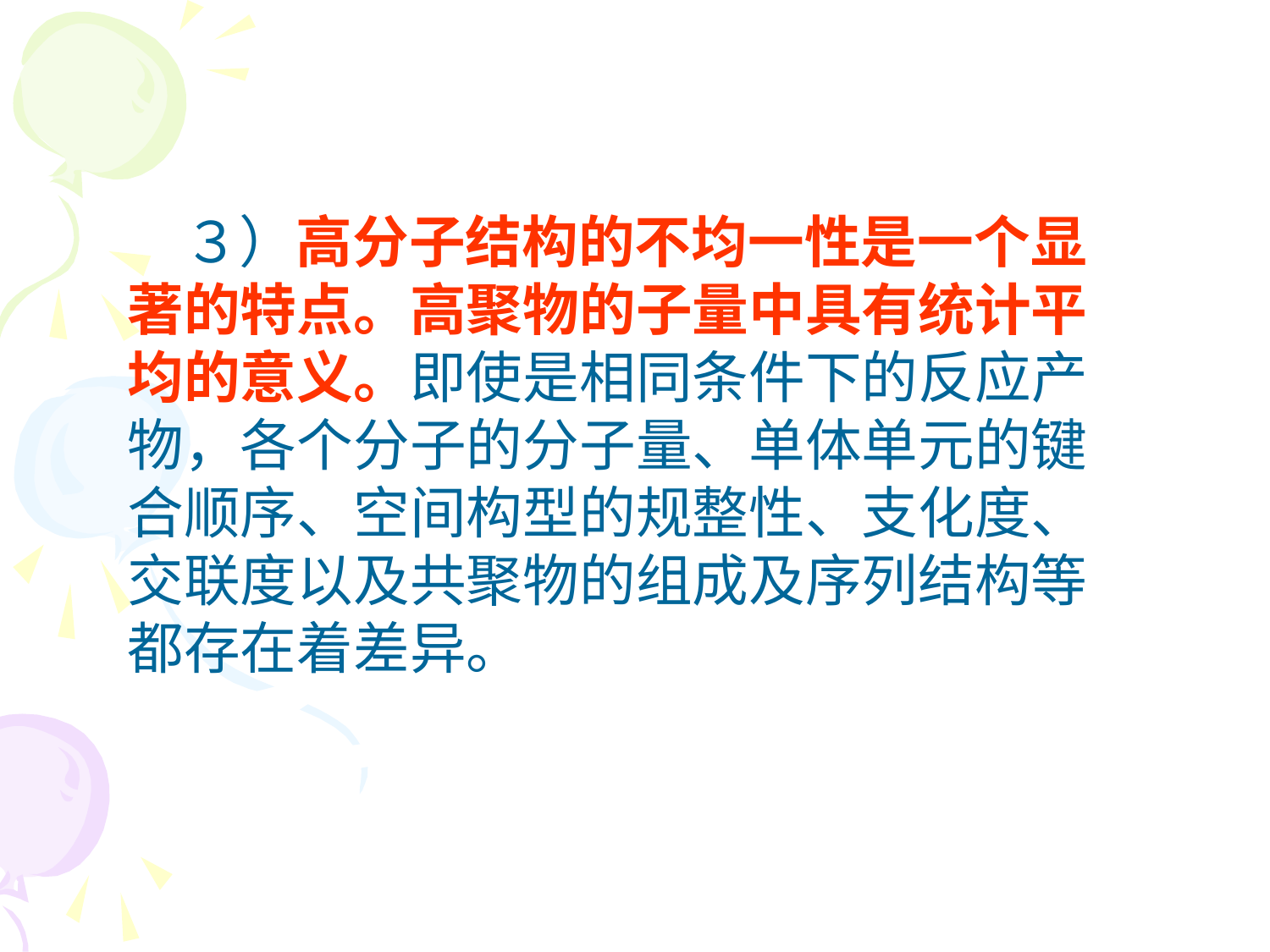

３）高分子结构的不均一性是一个显著的特点。高聚物的子量中具有统计平均的意义。即使是相同条件下的反应产物，各个分子的分子量、单体单元的键合顺序、空间构型的规整性、支化度、交联度以及共聚物的组成及序列结构等都存在着差异。